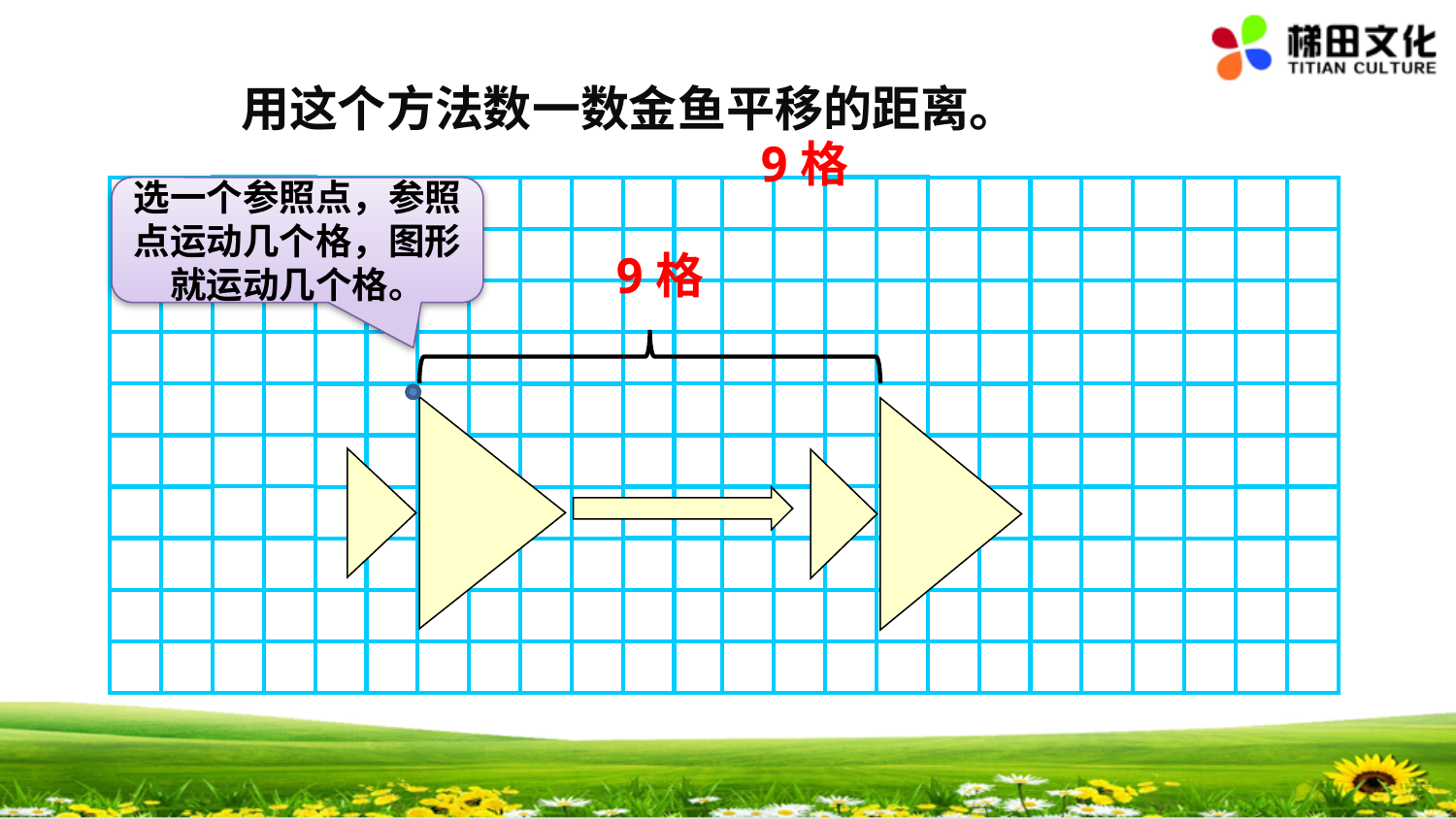

用这个方法数一数金鱼平移的距离。
9格

选一个参照点，参照点运动几个格，图形就运动几个格。
9格